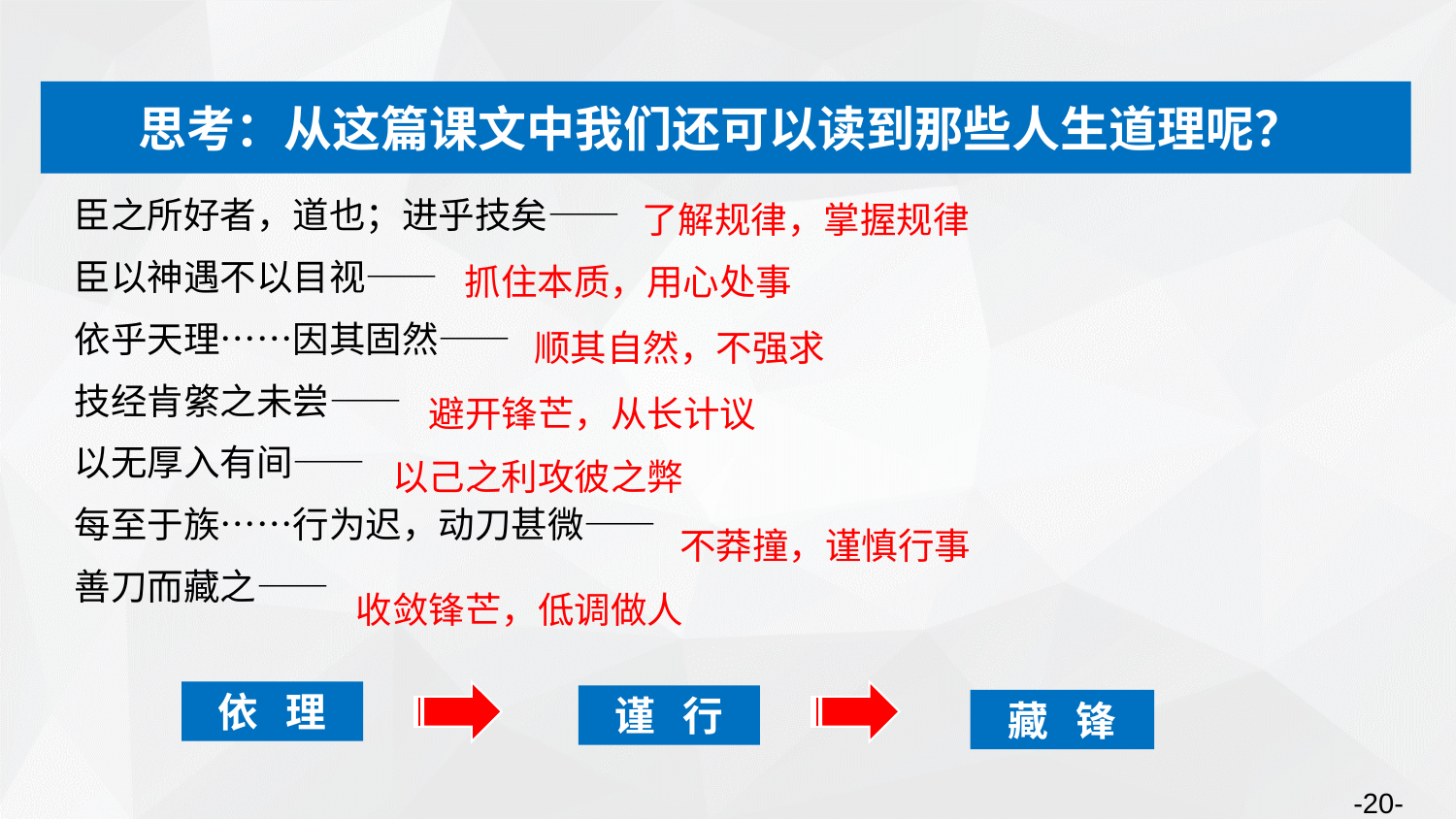

思考：从这篇课文中我们还可以读到那些人生道理呢？
臣之所好者，道也；进乎技矣——
臣以神遇不以目视——
依乎天理……因其固然——
技经肯綮之未尝——
以无厚入有间——
每至于族……行为迟，动刀甚微——
善刀而藏之——
了解规律，掌握规律
抓住本质，用心处事
顺其自然，不强求
避开锋芒，从长计议
以己之利攻彼之弊
不莽撞，谨慎行事
收敛锋芒，低调做人
依   理

谨   行
藏   锋
-20-